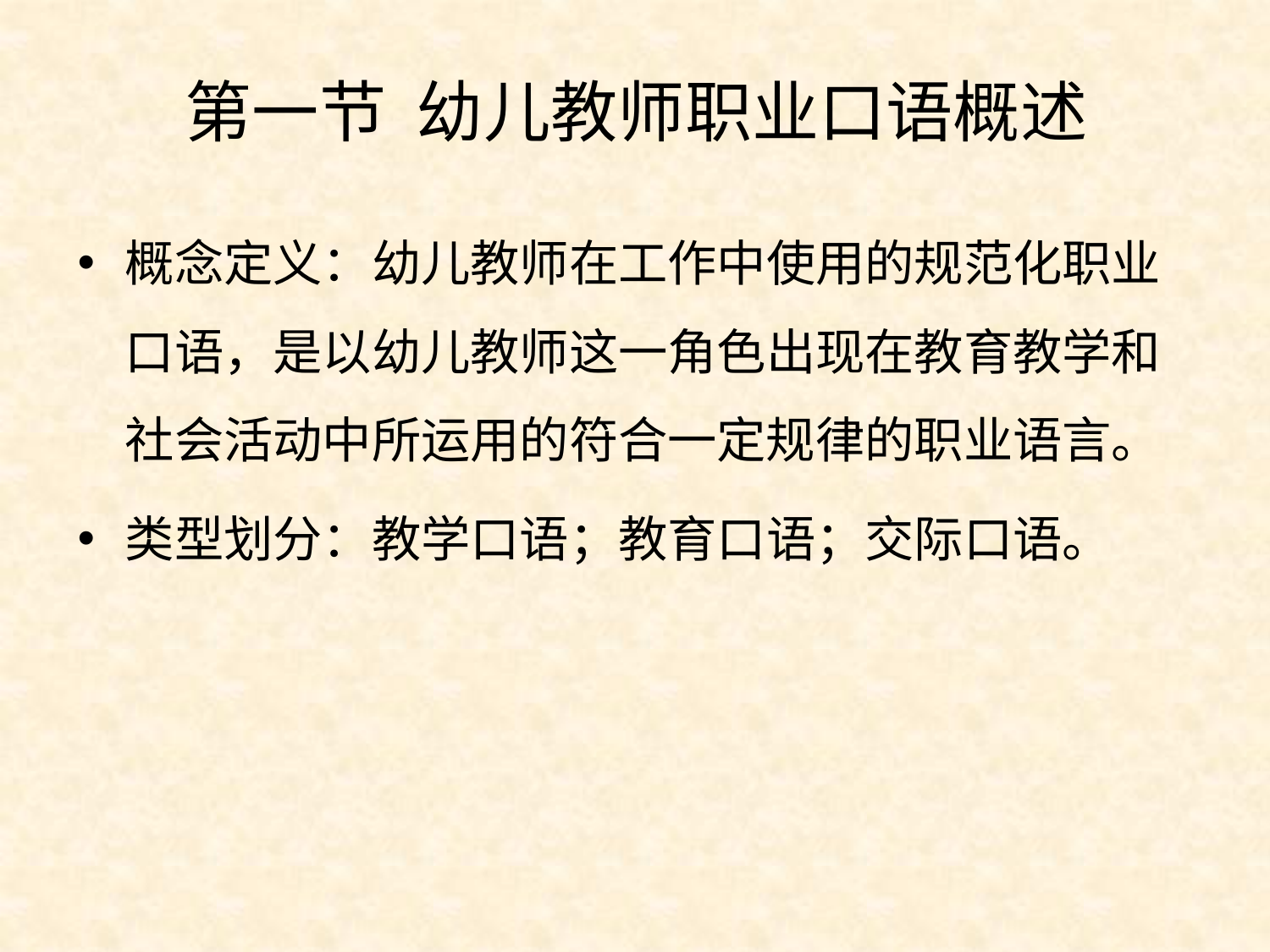

# 第一节  幼儿教师职业口语概述
概念定义：幼儿教师在工作中使用的规范化职业口语，是以幼儿教师这一角色出现在教育教学和社会活动中所运用的符合一定规律的职业语言。
类型划分：教学口语；教育口语；交际口语。